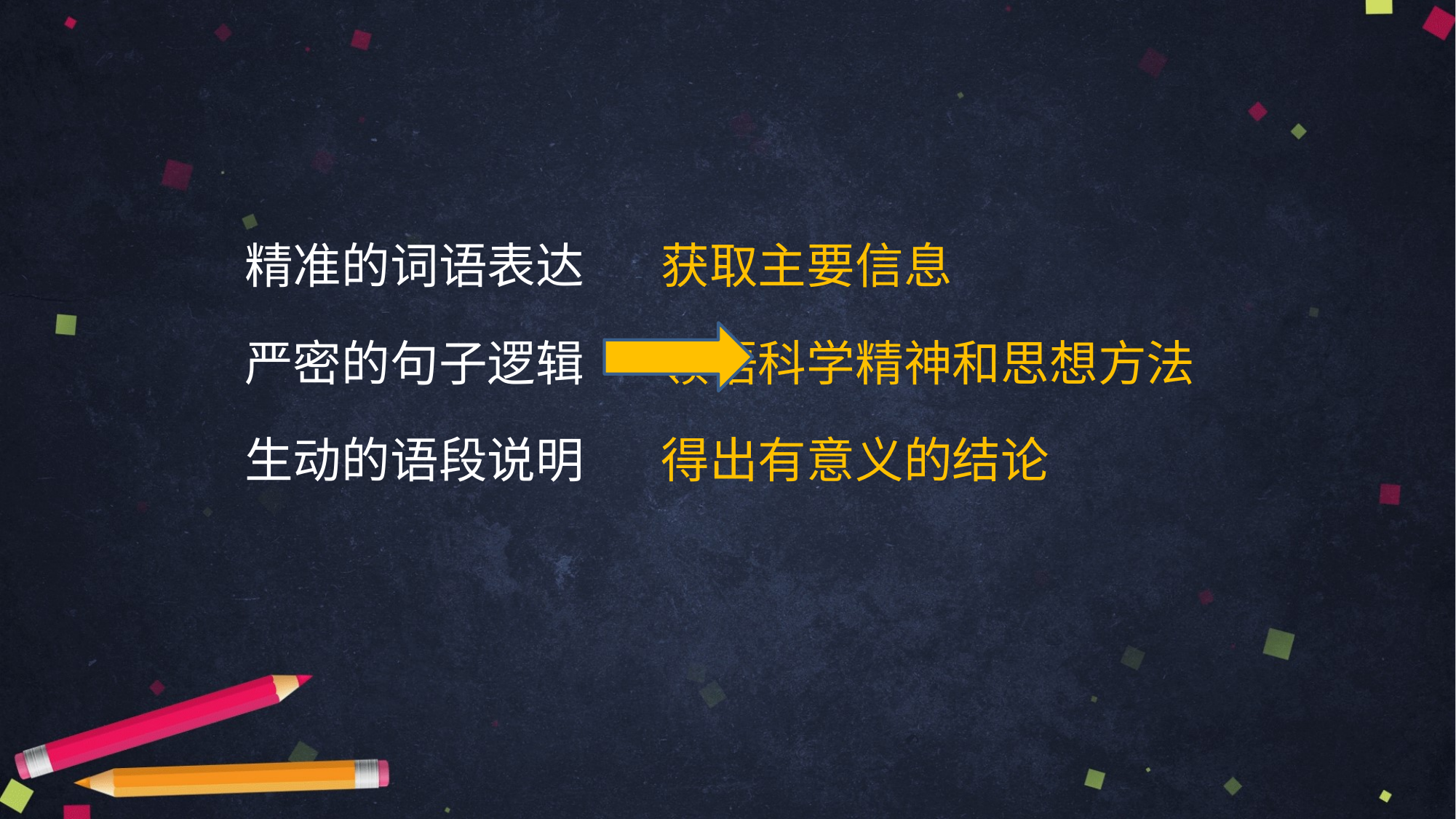

精准的词语表达       获取主要信息
严密的句子逻辑       领悟科学精神和思想方法
生动的语段说明       得出有意义的结论